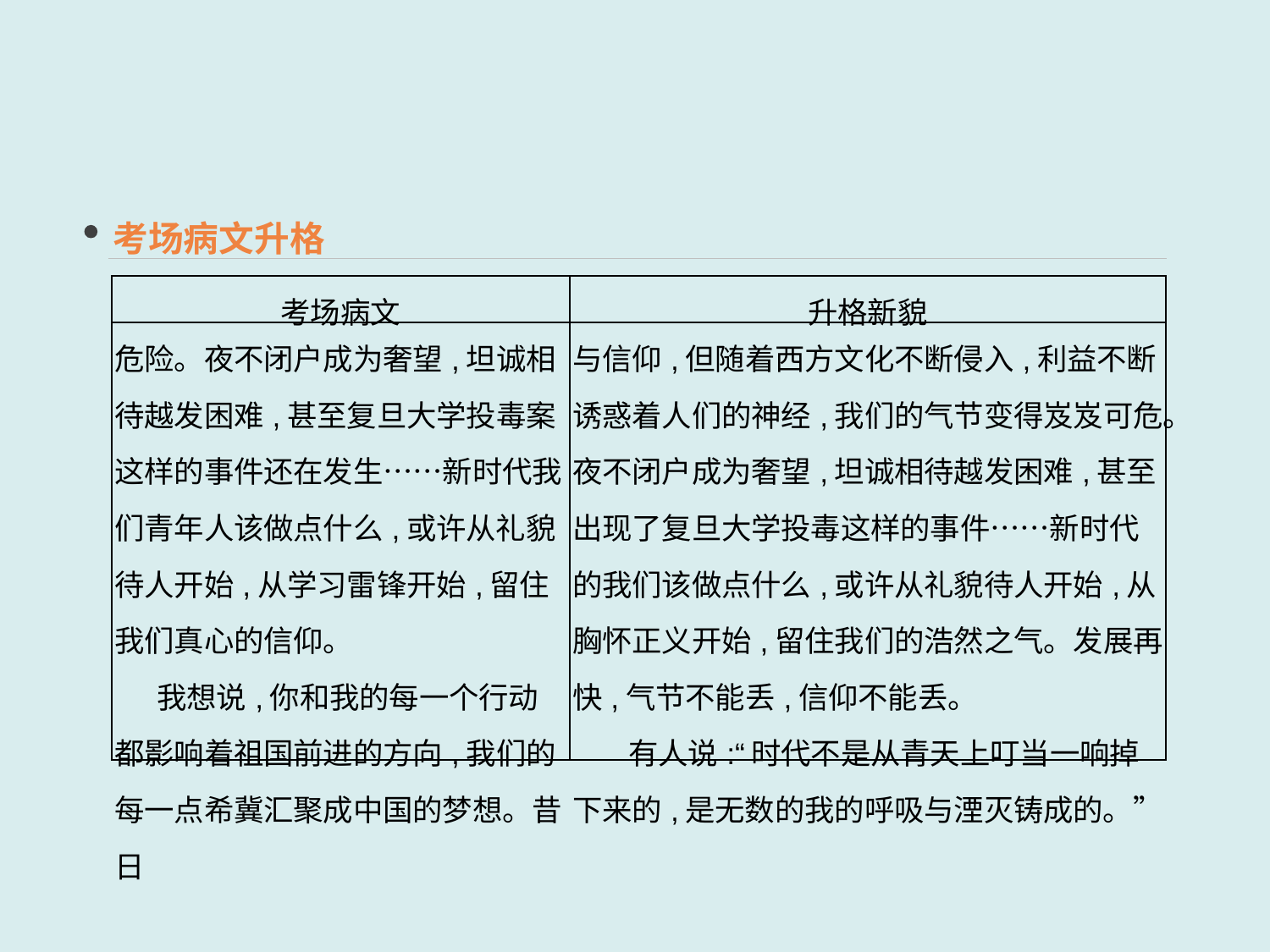

考场病文升格

| 考场病文 | 升格新貌 |
| --- | --- |
| 危险。夜不闭户成为奢望,坦诚相待越发困难,甚至复旦大学投毒案这样的事件还在发生……新时代我们青年人该做点什么,或许从礼貌待人开始,从学习雷锋开始,留住我们真心的信仰。 我想说,你和我的每一个行动都影响着祖国前进的方向,我们的每一点希冀汇聚成中国的梦想。昔日 | 与信仰,但随着西方文化不断侵入,利益不断诱惑着人们的神经,我们的气节变得岌岌可危。夜不闭户成为奢望,坦诚相待越发困难,甚至出现了复旦大学投毒这样的事件……新时代的我们该做点什么,或许从礼貌待人开始,从胸怀正义开始,留住我们的浩然之气。发展再快,气节不能丢,信仰不能丢。 有人说:“时代不是从青天上叮当一响掉下来的,是无数的我的呼吸与湮灭铸成的。” |